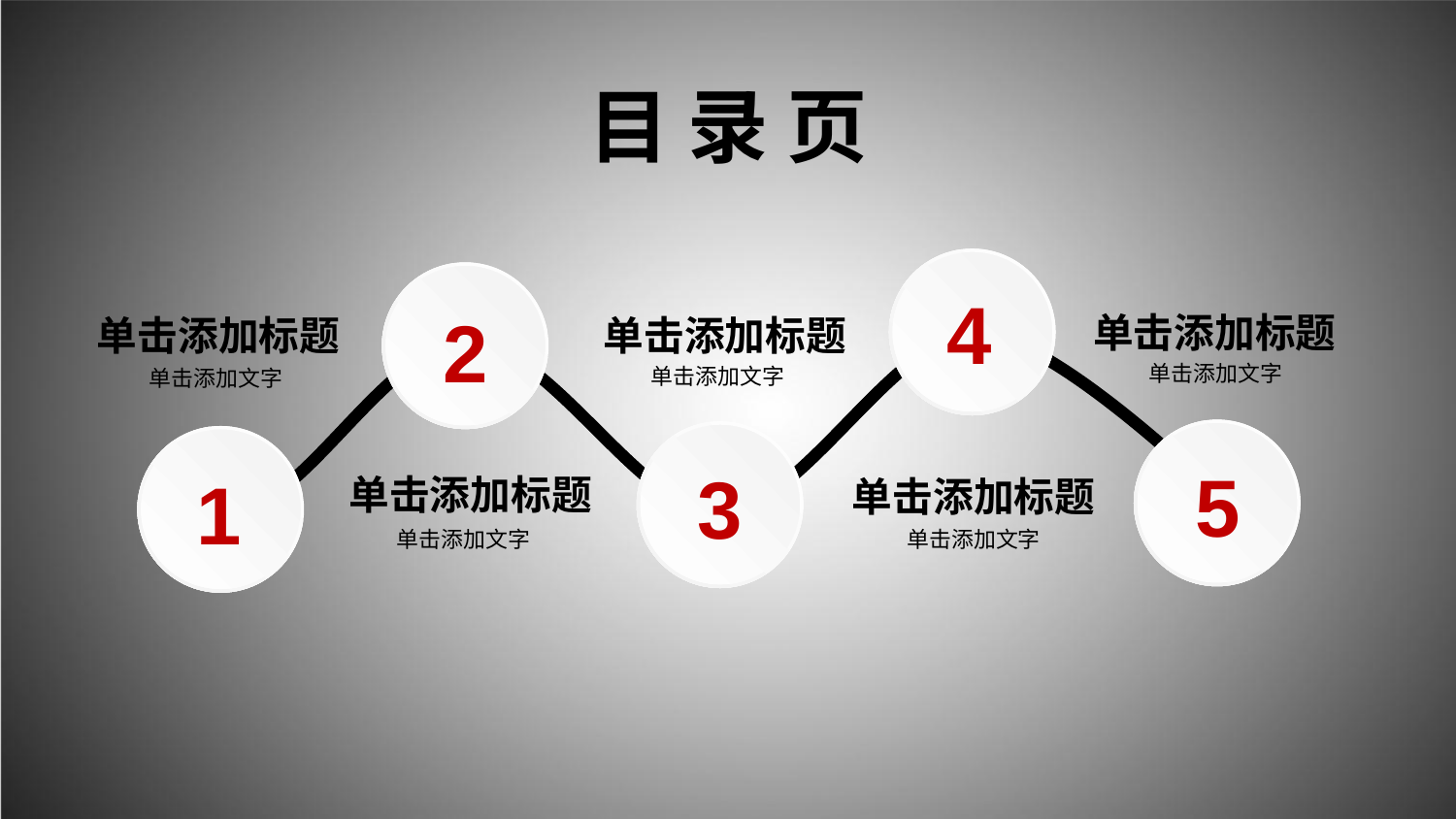

目 录 页

4

2
单击添加标题
单击添加标题
单击添加标题

单击添加文字
单击添加文字
单击添加文字

5

3

1
单击添加标题
单击添加标题
单击添加文字
单击添加文字